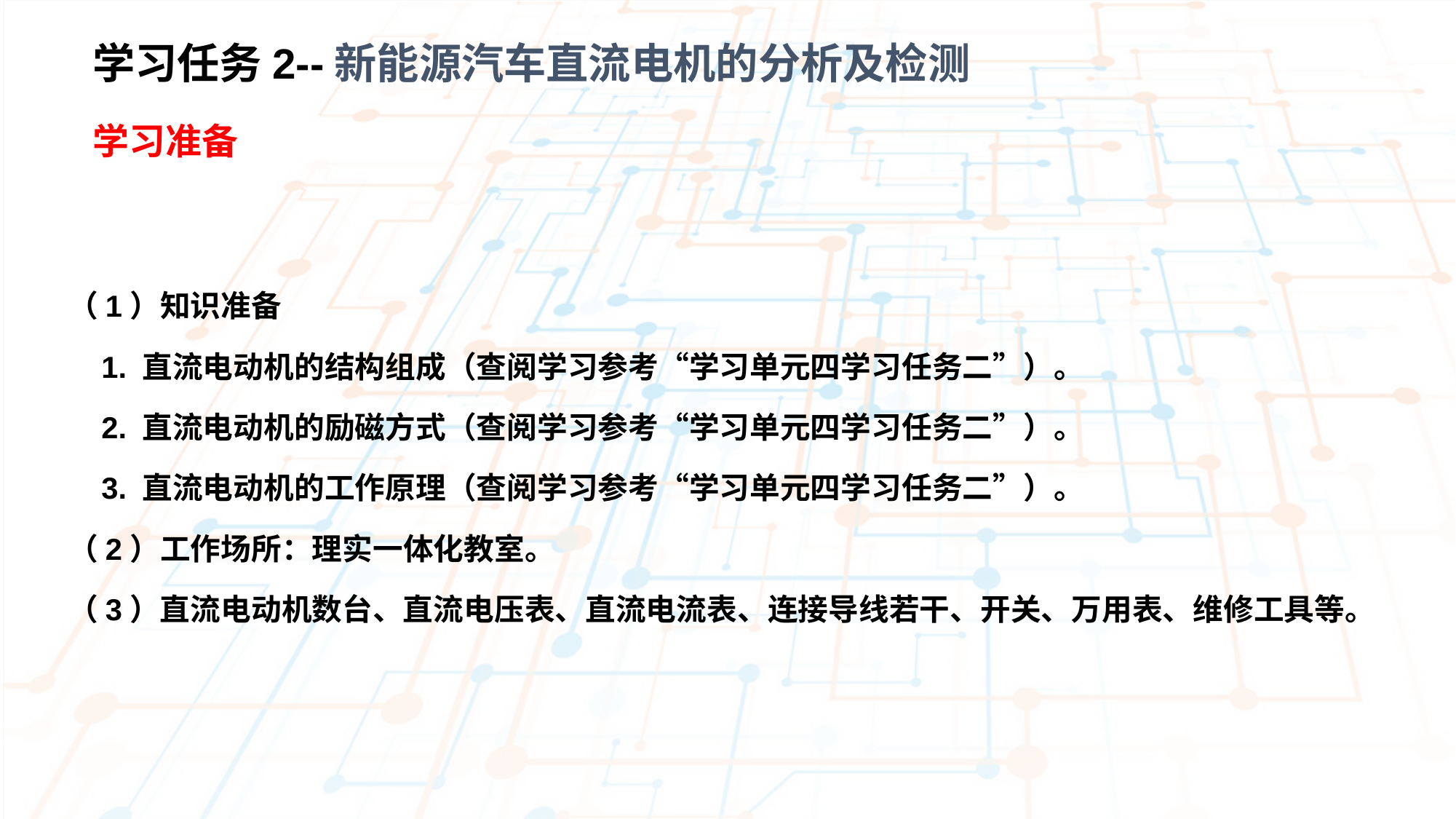

学习任务2--新能源汽车直流电机的分析及检测
学习准备

（1）知识准备
    1. 直流电动机的结构组成（查阅学习参考“学习单元四学习任务二”）。
    2. 直流电动机的励磁方式（查阅学习参考“学习单元四学习任务二”）。
    3. 直流电动机的工作原理（查阅学习参考“学习单元四学习任务二”）。
（2）工作场所：理实一体化教室。
（3）直流电动机数台、直流电压表、直流电流表、连接导线若干、开关、万用表、维修工具等。